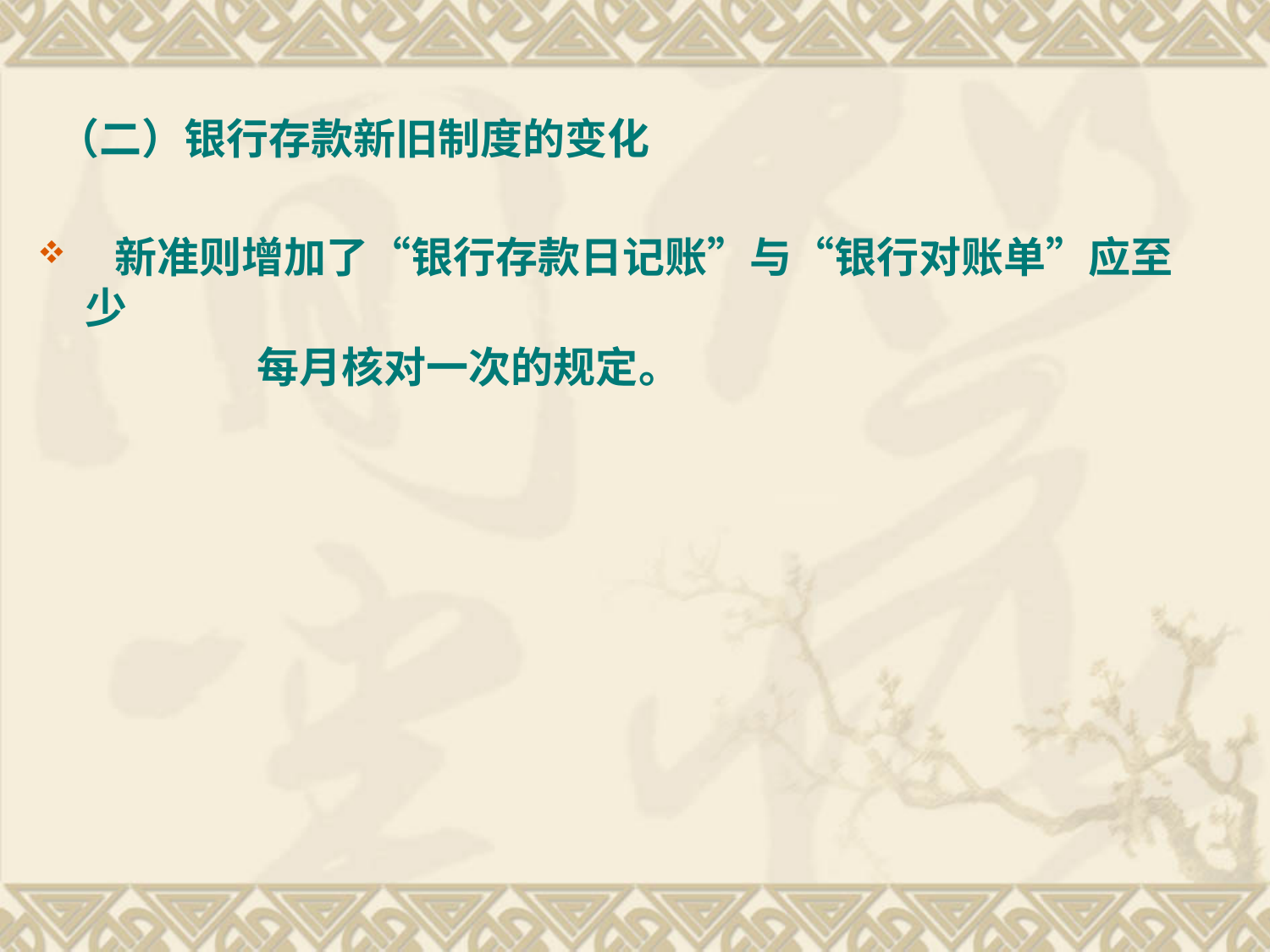

（二）银行存款新旧制度的变化

  新准则增加了“银行存款日记账”与“银行对账单”应至少
                      每月核对一次的规定。